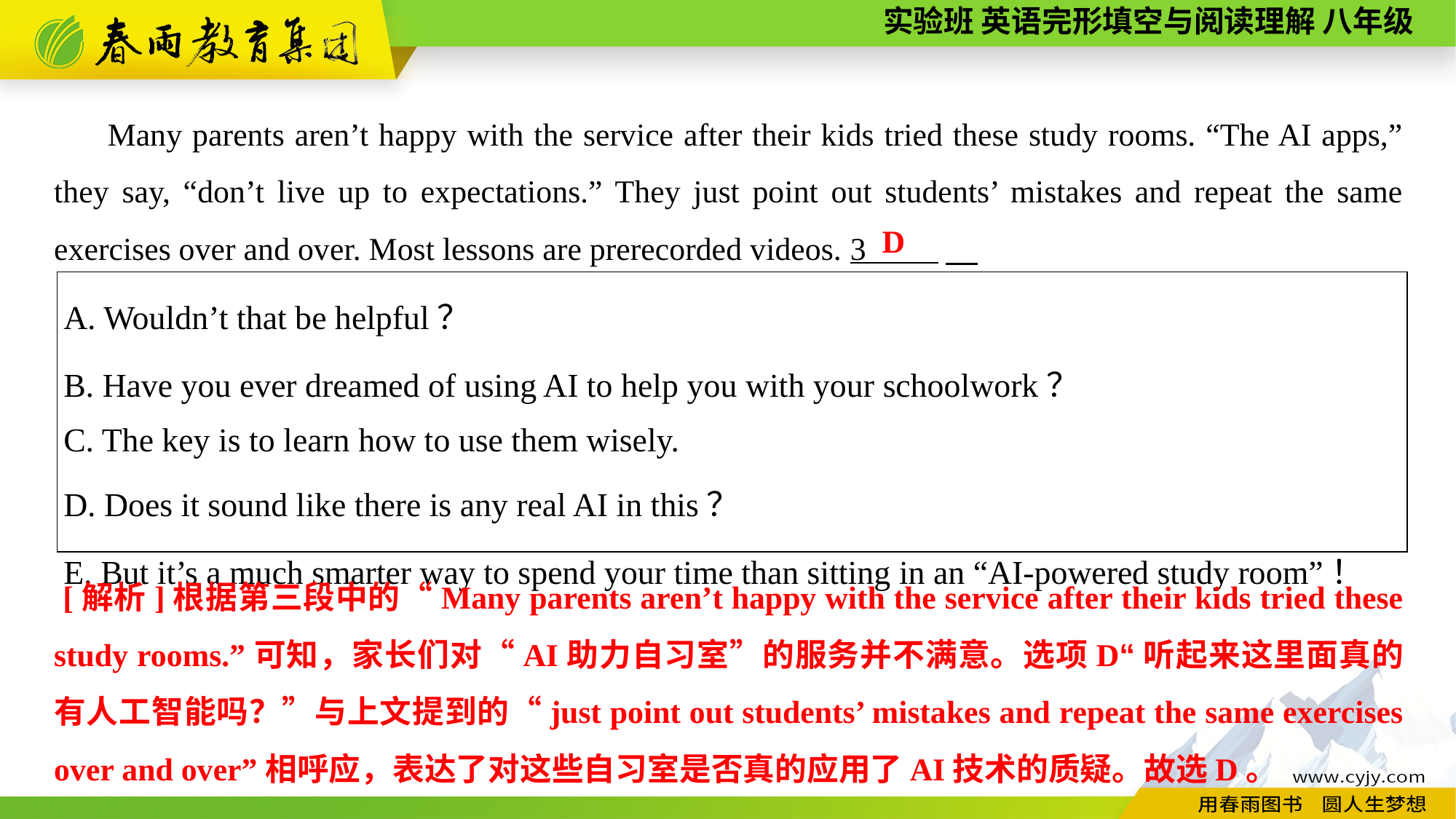

Many parents aren’t happy with the service after their kids tried these study rooms. “The AI apps,” they say, “don’t live up to expectations.” They just point out students’ mistakes and repeat the same exercises over and over. Most lessons are prerecorded videos. 3        .
D
| A. Wouldn’t that be helpful？ B. Have you ever dreamed of using AI to help you with your schoolwork？ C. The key is to learn how to use them wisely. D. Does it sound like there is any real AI in this？ E. But it’s a much smarter way to spend your time than sitting in an “AI-powered study room”！ |
| --- |
 [解析]根据第三段中的“Many parents aren’t happy with the service after their kids tried these study rooms.”可知，家长们对“AI助力自习室”的服务并不满意。选项D“听起来这里面真的有人工智能吗？”与上文提到的“just point out students’ mistakes and repeat the same exercises over and over”相呼应，表达了对这些自习室是否真的应用了AI技术的质疑。故选D。